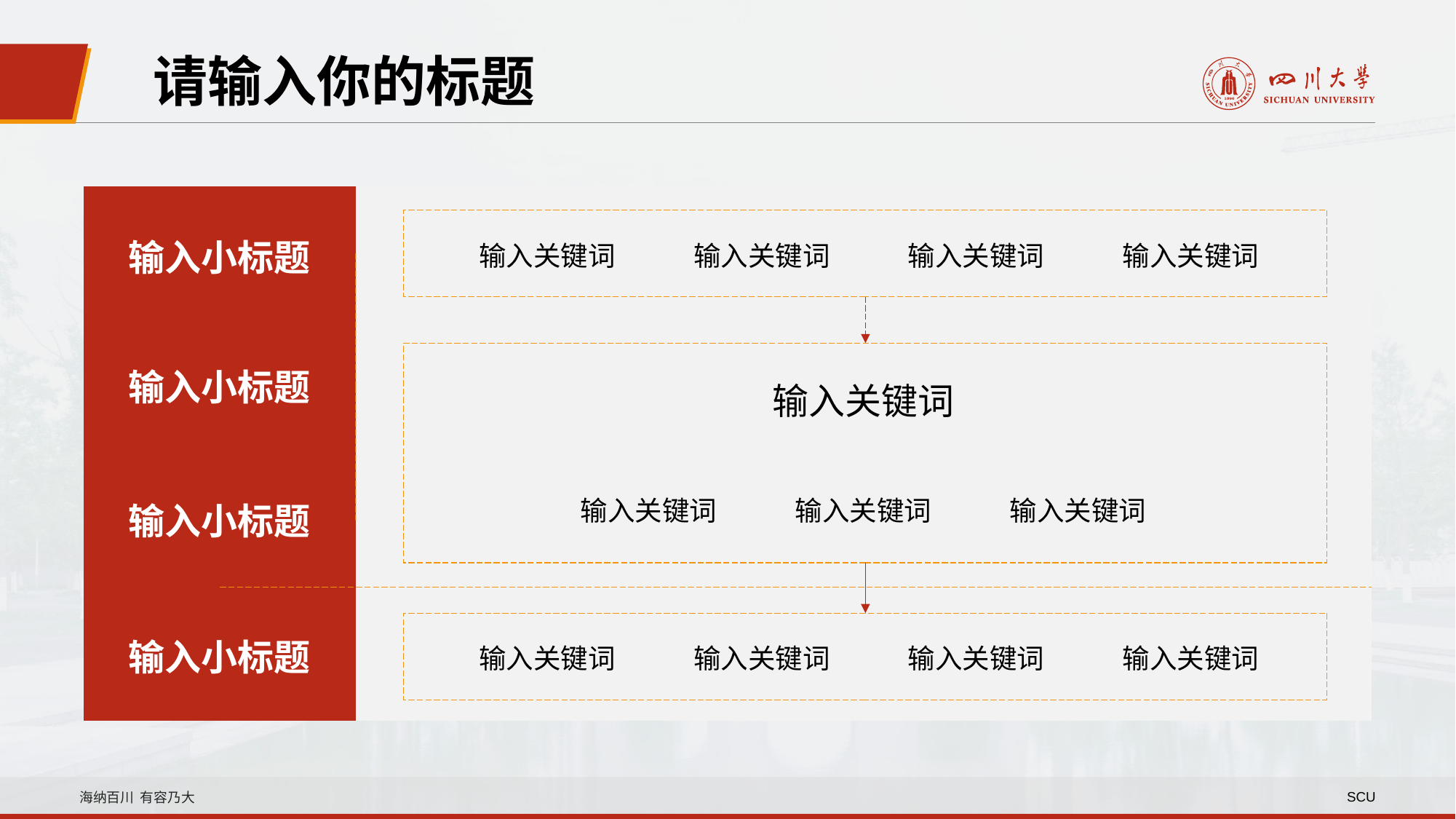

请输入你的标题

输入小标题
输入关键词
输入关键词
输入关键词
输入关键词

输入小标题
输入关键词
输入关键词
输入关键词
输入关键词
输入小标题

输入小标题
输入关键词
输入关键词
输入关键词
输入关键词